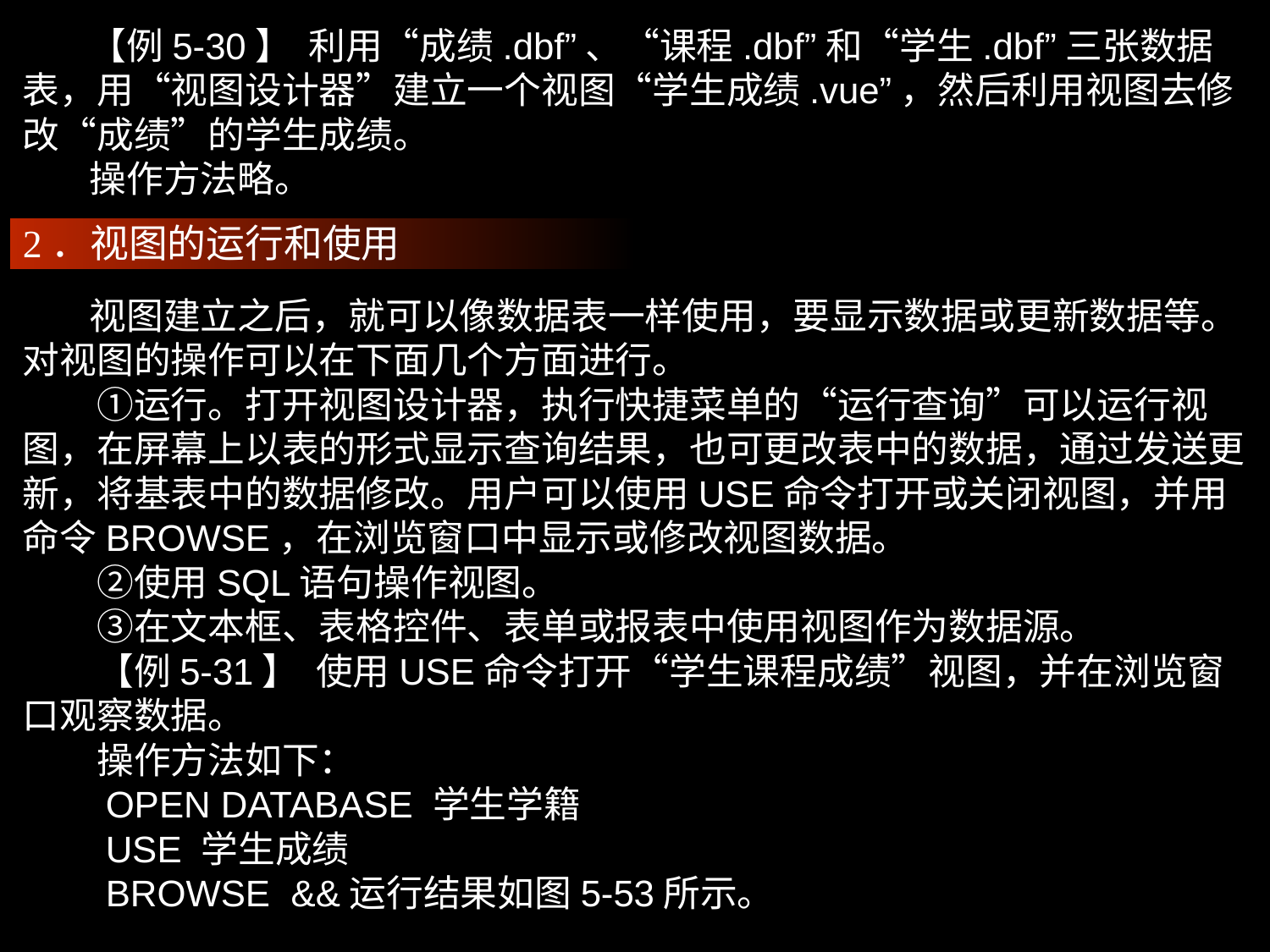

【例5-30】  利用“成绩.dbf”、“课程.dbf”和“学生.dbf”三张数据表，用“视图设计器”建立一个视图“学生成绩.vue”，然后利用视图去修改“成绩”的学生成绩。
       操作方法略。
2．视图的运行和使用
       视图建立之后，就可以像数据表一样使用，要显示数据或更新数据等。对视图的操作可以在下面几个方面进行。
　　①运行。打开视图设计器，执行快捷菜单的“运行查询”可以运行视图，在屏幕上以表的形式显示查询结果，也可更改表中的数据，通过发送更新，将基表中的数据修改。用户可以使用USE命令打开或关闭视图，并用命令BROWSE，在浏览窗口中显示或修改视图数据。
　　②使用SQL语句操作视图。
　　③在文本框、表格控件、表单或报表中使用视图作为数据源。
　　【例5-31】  使用USE命令打开“学生课程成绩”视图，并在浏览窗口观察数据。
　　操作方法如下：
　　OPEN DATABASE 学生学籍
　　USE 学生成绩
　　BROWSE  &&运行结果如图5-53所示。